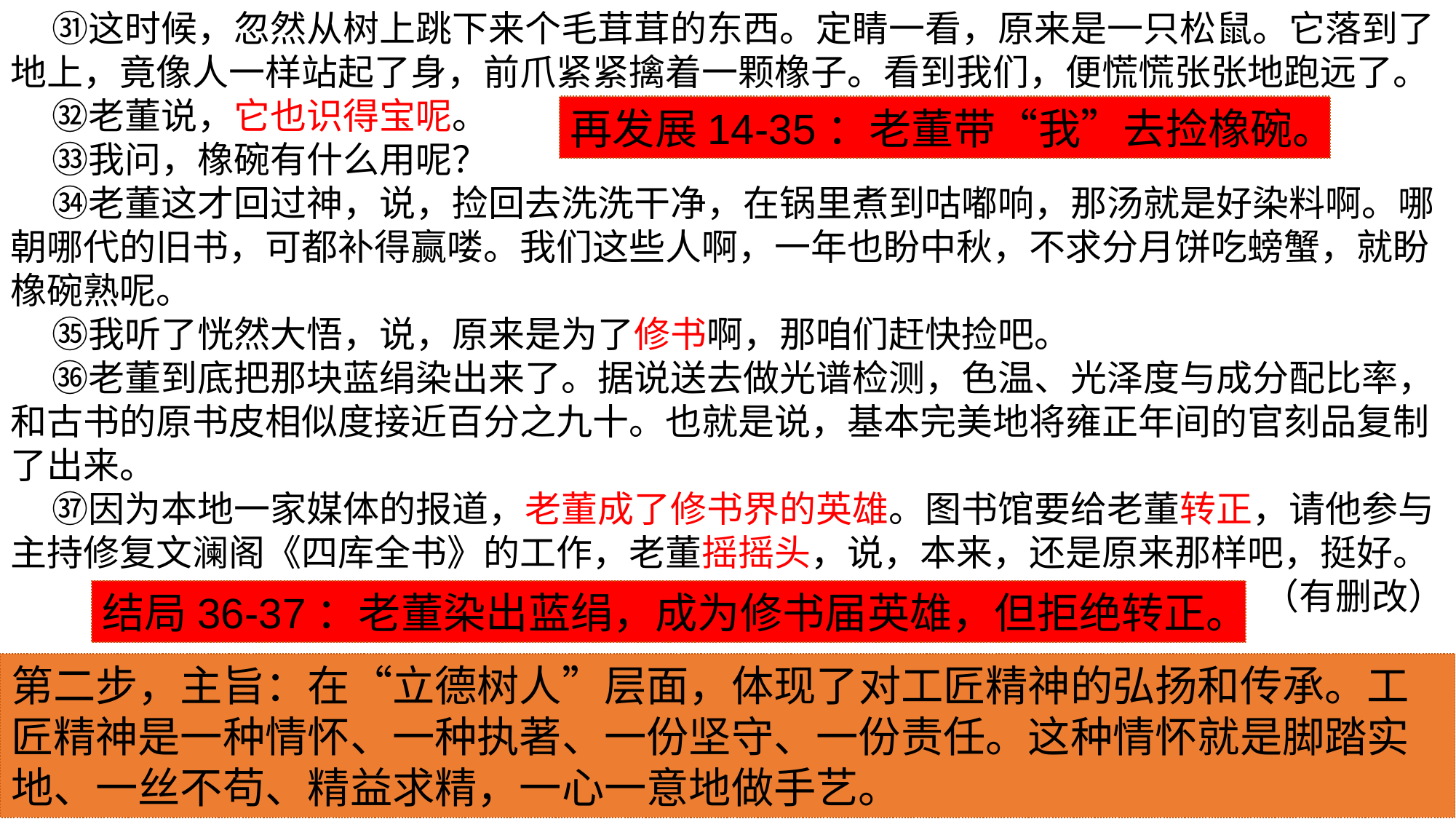

㉛这时候，忽然从树上跳下来个毛茸茸的东西。定睛一看，原来是一只松鼠。它落到了地上，竟像人一样站起了身，前爪紧紧擒着一颗橡子。看到我们，便慌慌张张地跑远了。
    ㉜老董说，它也识得宝呢。
    ㉝我问，橡碗有什么用呢？
    ㉞老董这才回过神，说，捡回去洗洗干净，在锅里煮到咕嘟响，那汤就是好染料啊。哪朝哪代的旧书，可都补得赢喽。我们这些人啊，一年也盼中秋，不求分月饼吃螃蟹，就盼橡碗熟呢。
    ㉟我听了恍然大悟，说，原来是为了修书啊，那咱们赶快捡吧。
    ㊱老董到底把那块蓝绢染出来了。据说送去做光谱检测，色温、光泽度与成分配比率，和古书的原书皮相似度接近百分之九十。也就是说，基本完美地将雍正年间的官刻品复制了出来。
    ㊲因为本地一家媒体的报道，老董成了修书界的英雄。图书馆要给老董转正，请他参与主持修复文澜阁《四库全书》的工作，老董摇摇头，说，本来，还是原来那样吧，挺好。
（有删改）
再发展14-35：老董带“我”去捡橡碗。
结局36-37：老董染出蓝绢，成为修书届英雄，但拒绝转正。
第二步，主旨：在“立德树人”层面，体现了对工匠精神的弘扬和传承。工匠精神是一种情怀、一种执著、一份坚守、一份责任。这种情怀就是脚踏实地、一丝不苟、精益求精，一心一意地做手艺。